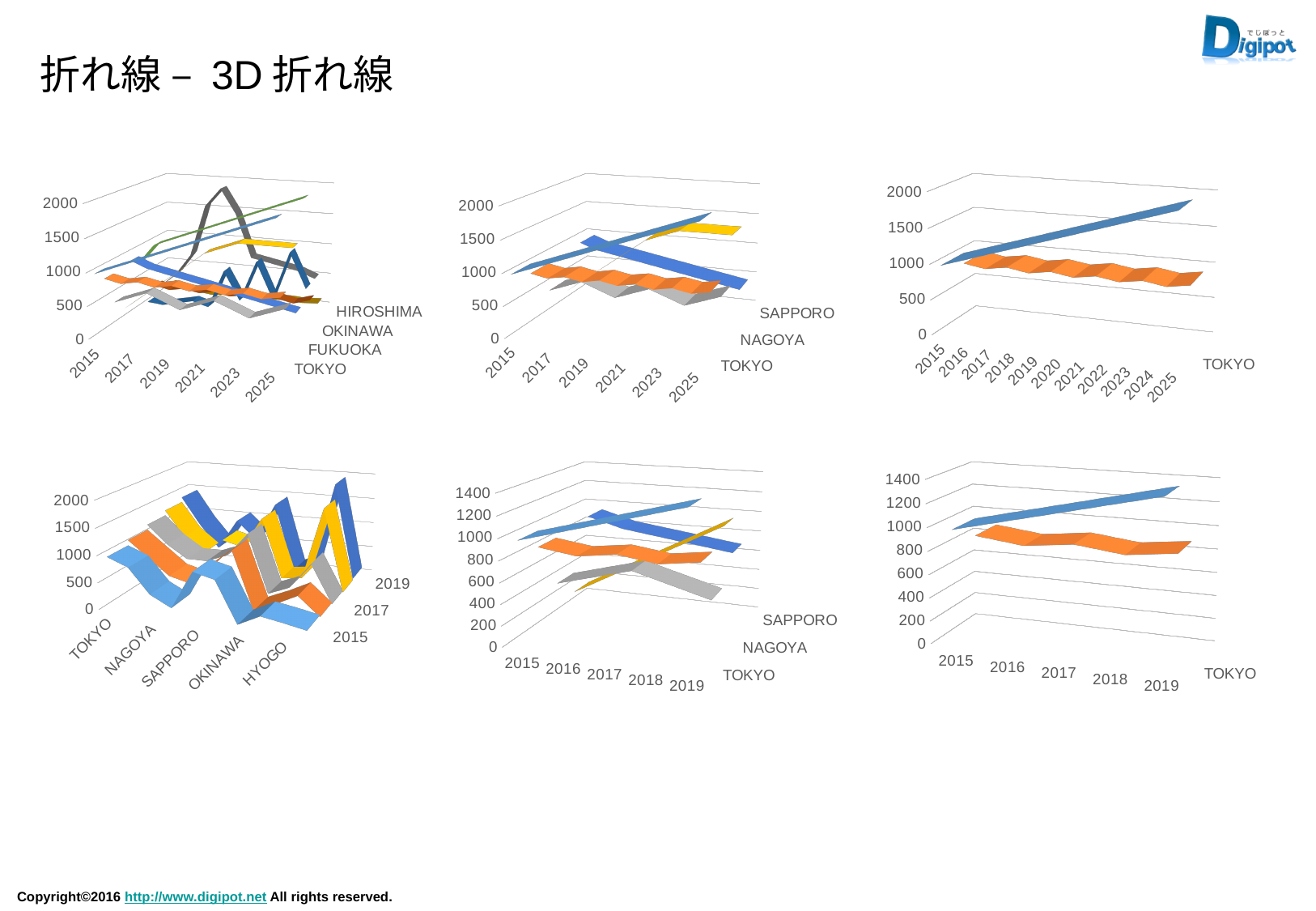

折れ線 – 3D折れ線

[unsupported chart]

[unsupported chart]

[unsupported chart]

[unsupported chart]

[unsupported chart]

[unsupported chart]